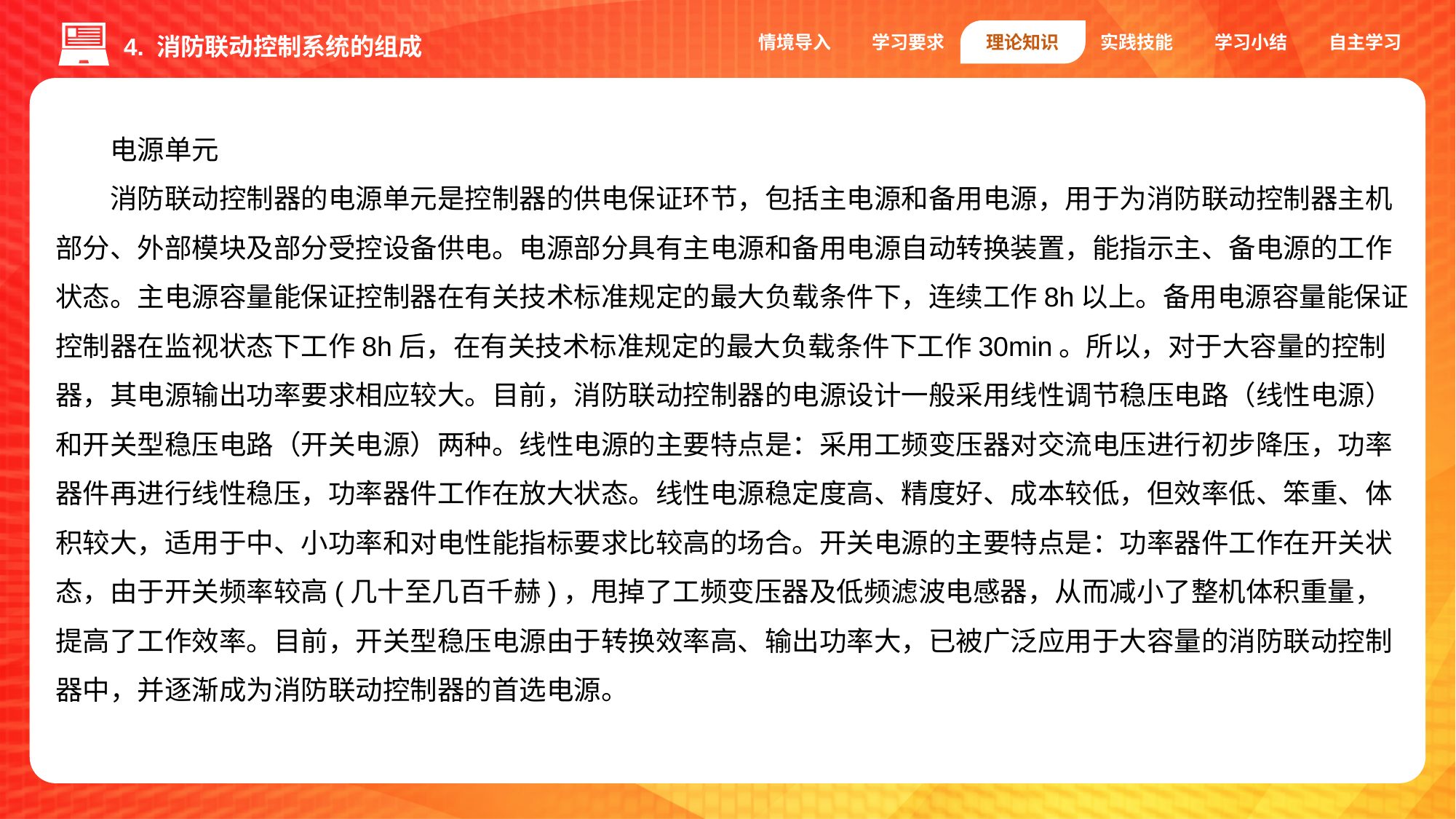

情境导入
学习要求
理论知识
实践技能
学习小结
自主学习

4. 消防联动控制系统的组成
电源单元
消防联动控制器的电源单元是控制器的供电保证环节，包括主电源和备用电源，用于为消防联动控制器主机部分、外部模块及部分受控设备供电。电源部分具有主电源和备用电源自动转换装置，能指示主、备电源的工作状态。主电源容量能保证控制器在有关技术标准规定的最大负载条件下，连续工作8h以上。备用电源容量能保证控制器在监视状态下工作8h后，在有关技术标准规定的最大负载条件下工作30min。所以，对于大容量的控制器，其电源输出功率要求相应较大。目前，消防联动控制器的电源设计一般采用线性调节稳压电路（线性电源）和开关型稳压电路（开关电源）两种。线性电源的主要特点是：采用工频变压器对交流电压进行初步降压，功率器件再进行线性稳压，功率器件工作在放大状态。线性电源稳定度高、精度好、成本较低，但效率低、笨重、体积较大，适用于中、小功率和对电性能指标要求比较高的场合。开关电源的主要特点是：功率器件工作在开关状态，由于开关频率较高(几十至几百千赫)，甩掉了工频变压器及低频滤波电感器，从而减小了整机体积重量，提高了工作效率。目前，开关型稳压电源由于转换效率高、输出功率大，已被广泛应用于大容量的消防联动控制器中，并逐渐成为消防联动控制器的首选电源。